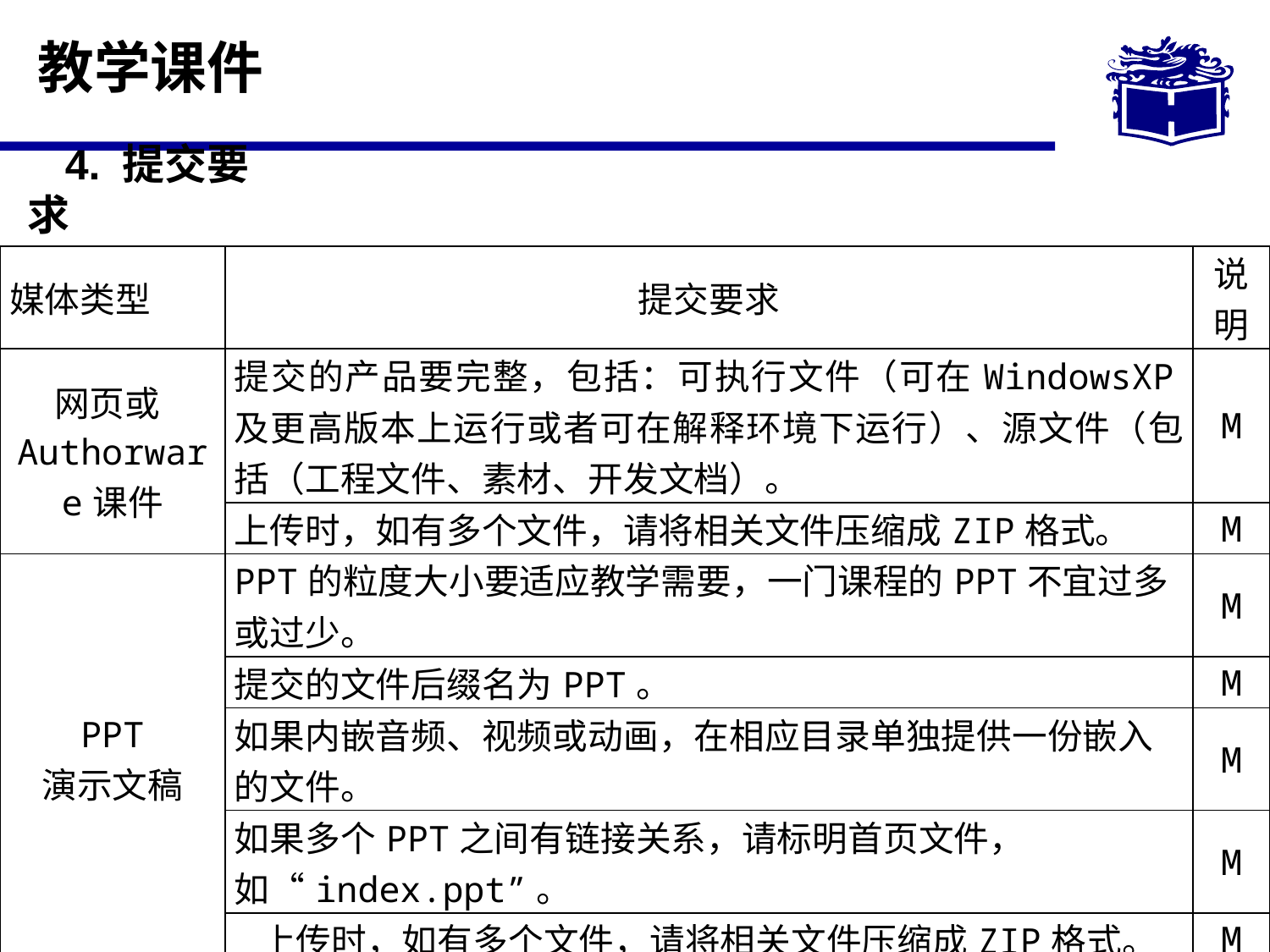

# 教学课件
4. 提交要求
| 媒体类型 | 提交要求 | 说明 |
| --- | --- | --- |
| 网页或Authorware课件 | 提交的产品要完整，包括：可执行文件（可在WindowsXP及更高版本上运行或者可在解释环境下运行）、源文件（包括（工程文件、素材、开发文档）。 | M |
|  | 上传时，如有多个文件，请将相关文件压缩成ZIP格式。 | M |
| PPT 演示文稿 | PPT的粒度大小要适应教学需要，一门课程的PPT不宜过多或过少。 | M |
|  | 提交的文件后缀名为PPT。 | M |
|  | 如果内嵌音频、视频或动画，在相应目录单独提供一份嵌入的文件。 | M |
|  | 如果多个PPT之间有链接关系，请标明首页文件，如“index.ppt”。 | M |
|  | 上传时，如有多个文件，请将相关文件压缩成ZIP格式。 | M |